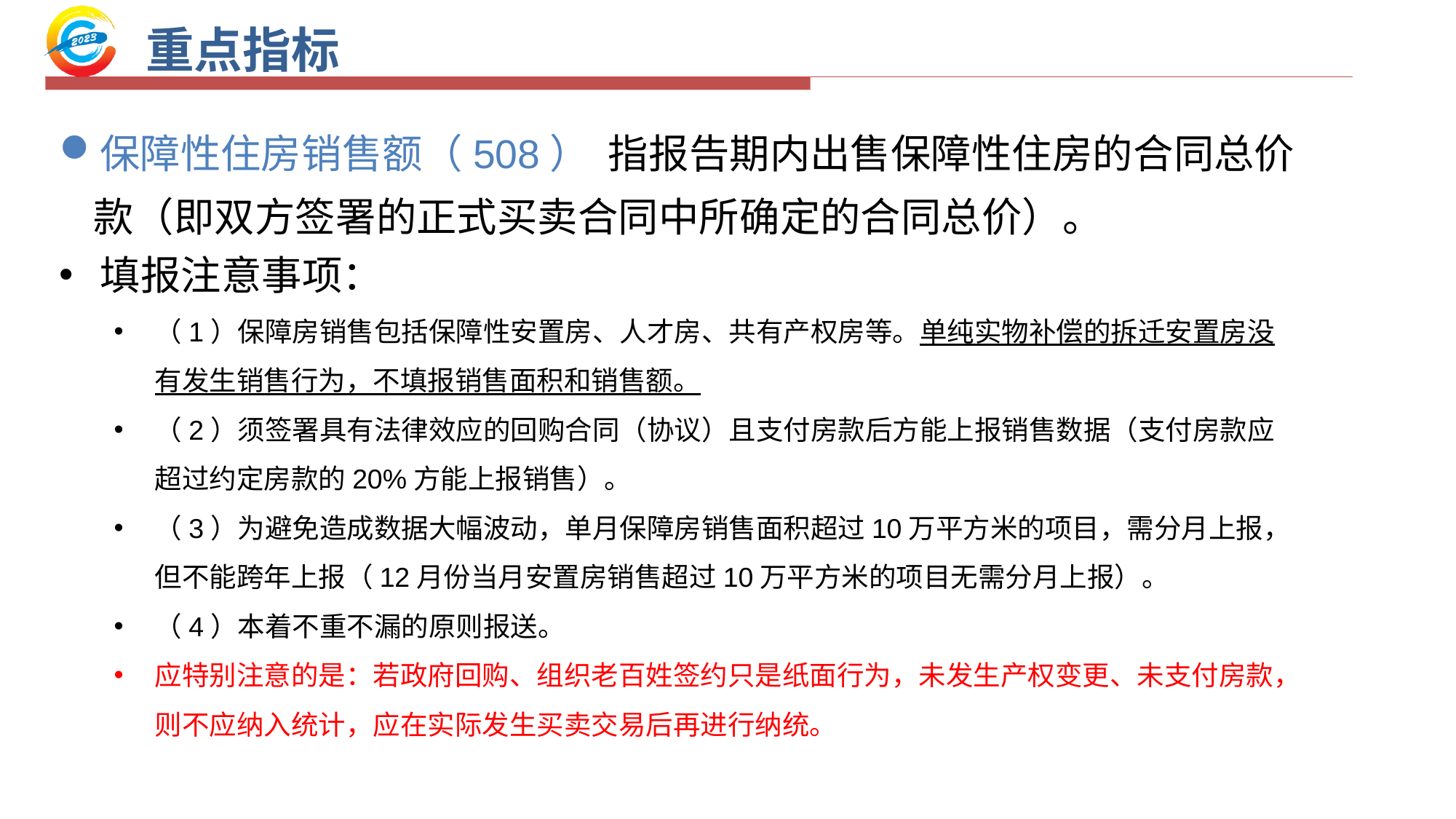

重点指标
保障性住房销售额（508）  指报告期内出售保障性住房的合同总价款（即双方签署的正式买卖合同中所确定的合同总价）。
填报注意事项：
（1）保障房销售包括保障性安置房、人才房、共有产权房等。单纯实物补偿的拆迁安置房没有发生销售行为，不填报销售面积和销售额。
（2）须签署具有法律效应的回购合同（协议）且支付房款后方能上报销售数据（支付房款应超过约定房款的20%方能上报销售）。
（3）为避免造成数据大幅波动，单月保障房销售面积超过10万平方米的项目，需分月上报，但不能跨年上报（12月份当月安置房销售超过10万平方米的项目无需分月上报）。
（4）本着不重不漏的原则报送。
应特别注意的是：若政府回购、组织老百姓签约只是纸面行为，未发生产权变更、未支付房款，则不应纳入统计，应在实际发生买卖交易后再进行纳统。